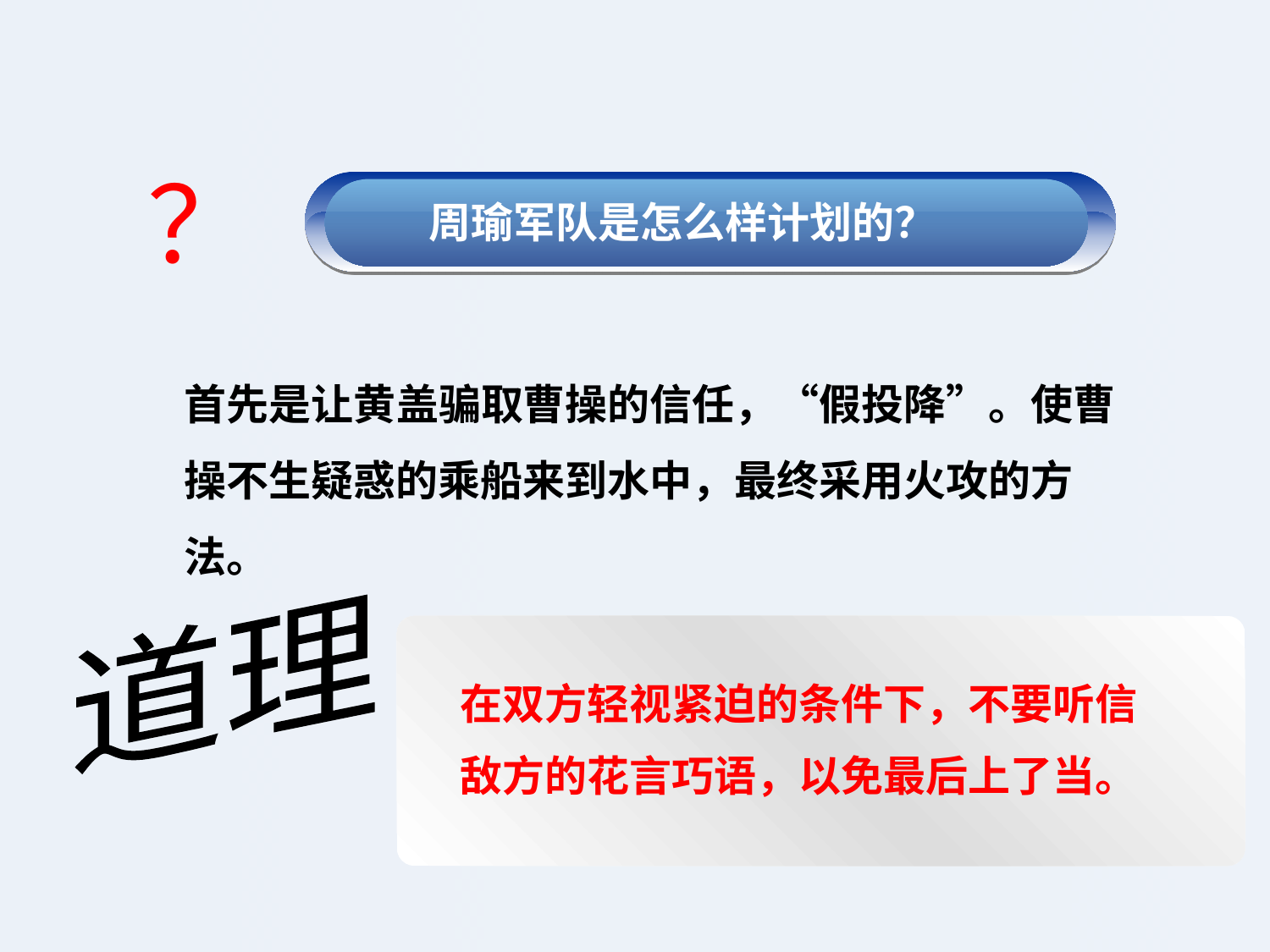

？

周瑜军队是怎么样计划的？
首先是让黄盖骗取曹操的信任，“假投降”。使曹操不生疑惑的乘船来到水中，最终采用火攻的方法。
道理

在双方轻视紧迫的条件下，不要听信
敌方的花言巧语，以免最后上了当。